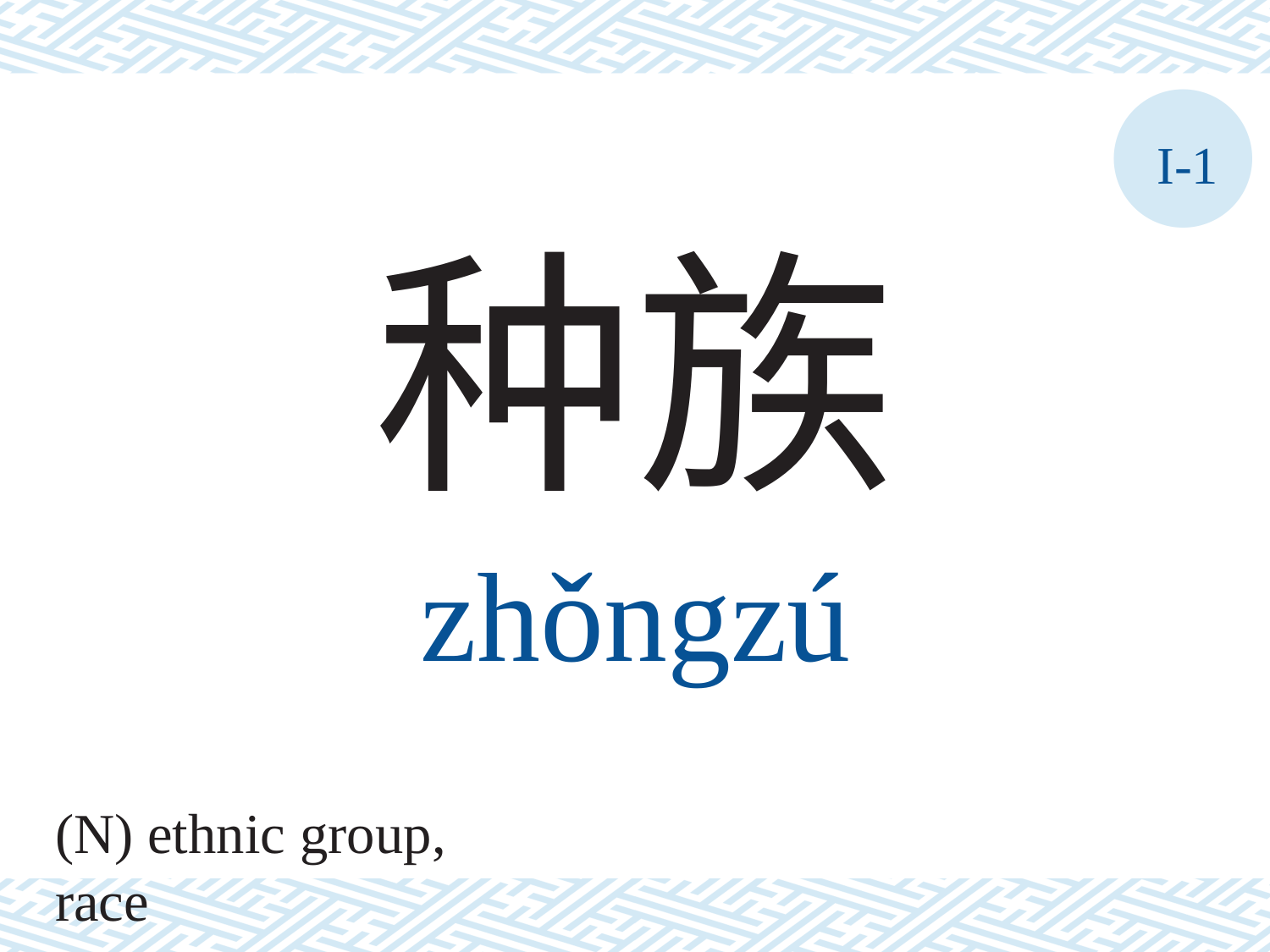

I-1
种族
zhǒngzú
(N) ethnic group, race